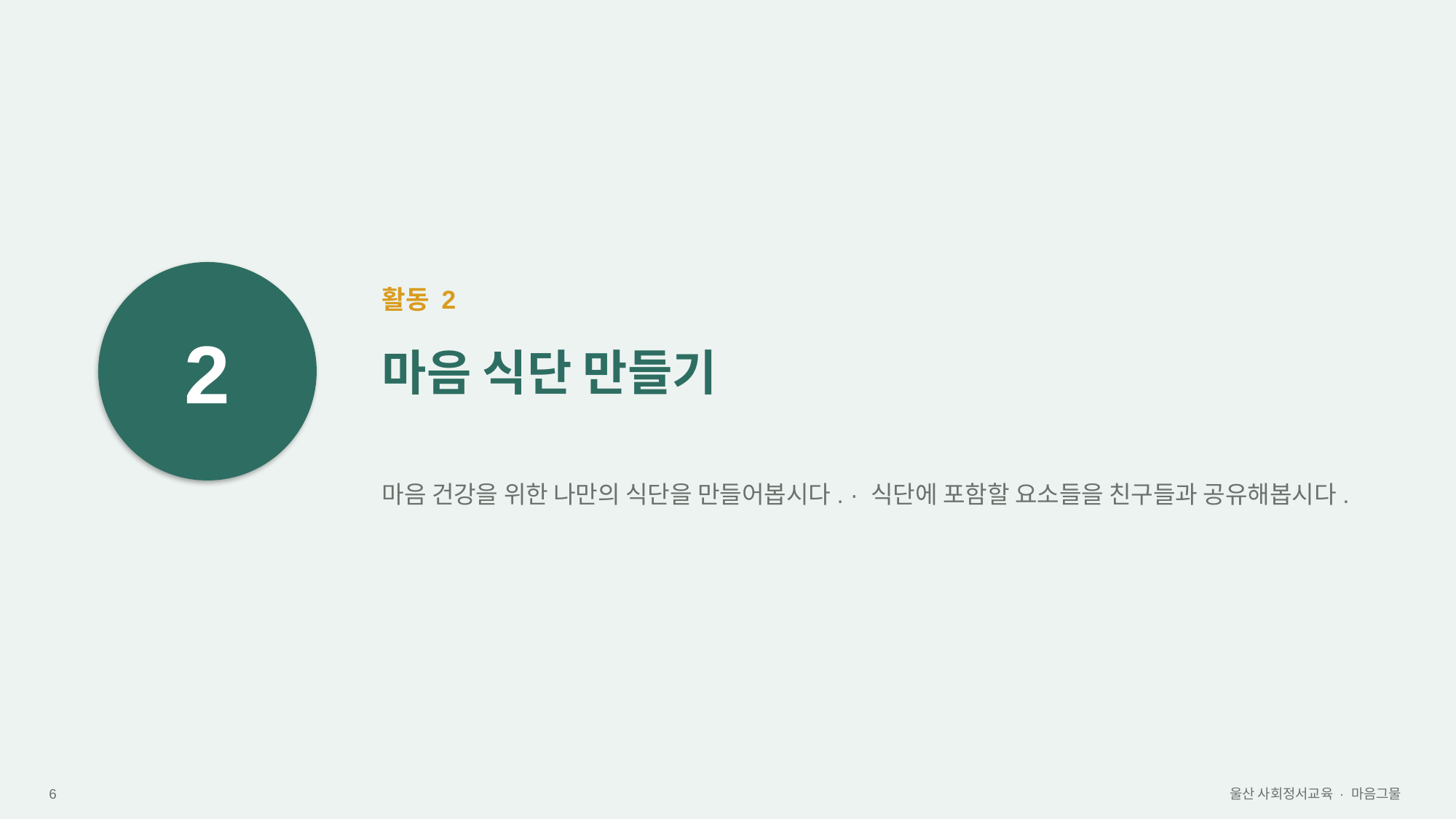

2
활동 2
마음 식단 만들기
마음 건강을 위한 나만의 식단을 만들어봅시다. · 식단에 포함할 요소들을 친구들과 공유해봅시다.
6
울산 사회정서교육 · 마음그물